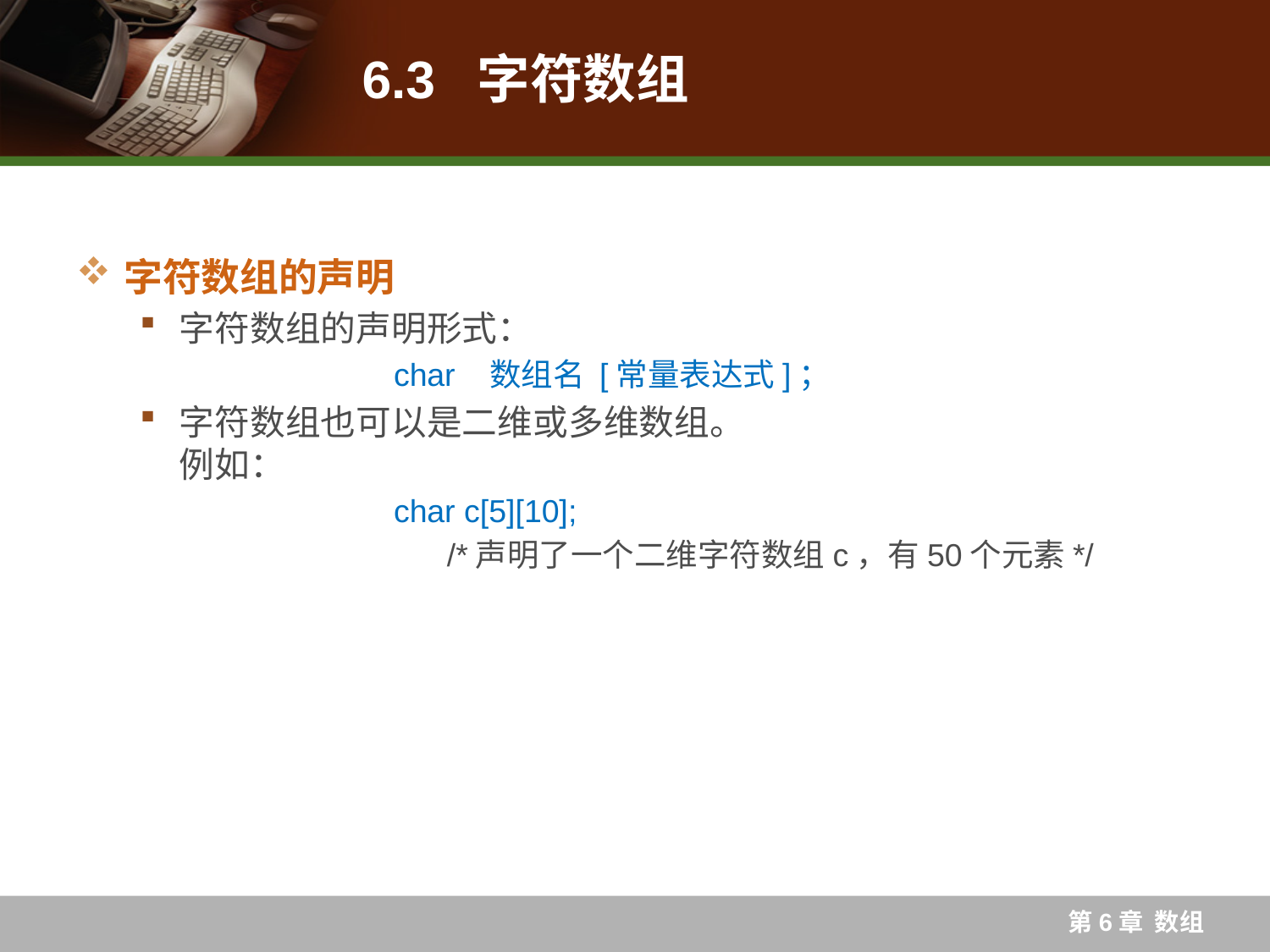

# 6.3  字符数组
字符数组的声明
字符数组的声明形式：
		char   数组名 [常量表达式]；
字符数组也可以是二维或多维数组。
例如：
		char c[5][10];
		      /*声明了一个二维字符数组c，有50个元素*/

第6章  数组